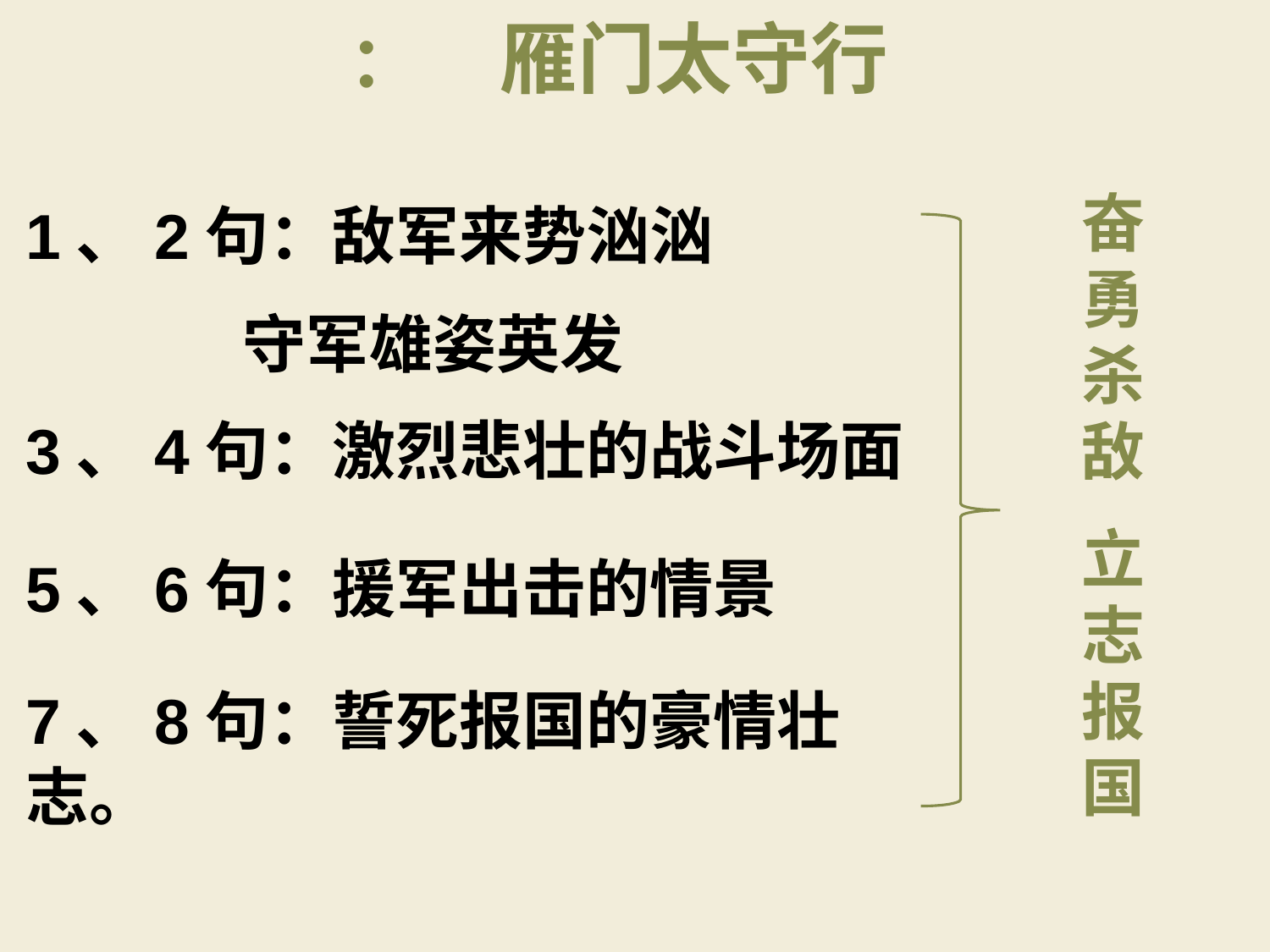

归纳：     雁门太守行
奋勇杀敌
立志报国
1、2句：敌军来势汹汹
              守军雄姿英发

3、4句：激烈悲壮的战斗场面
5、6句：援军出击的情景
7、8句：誓死报国的豪情壮志。